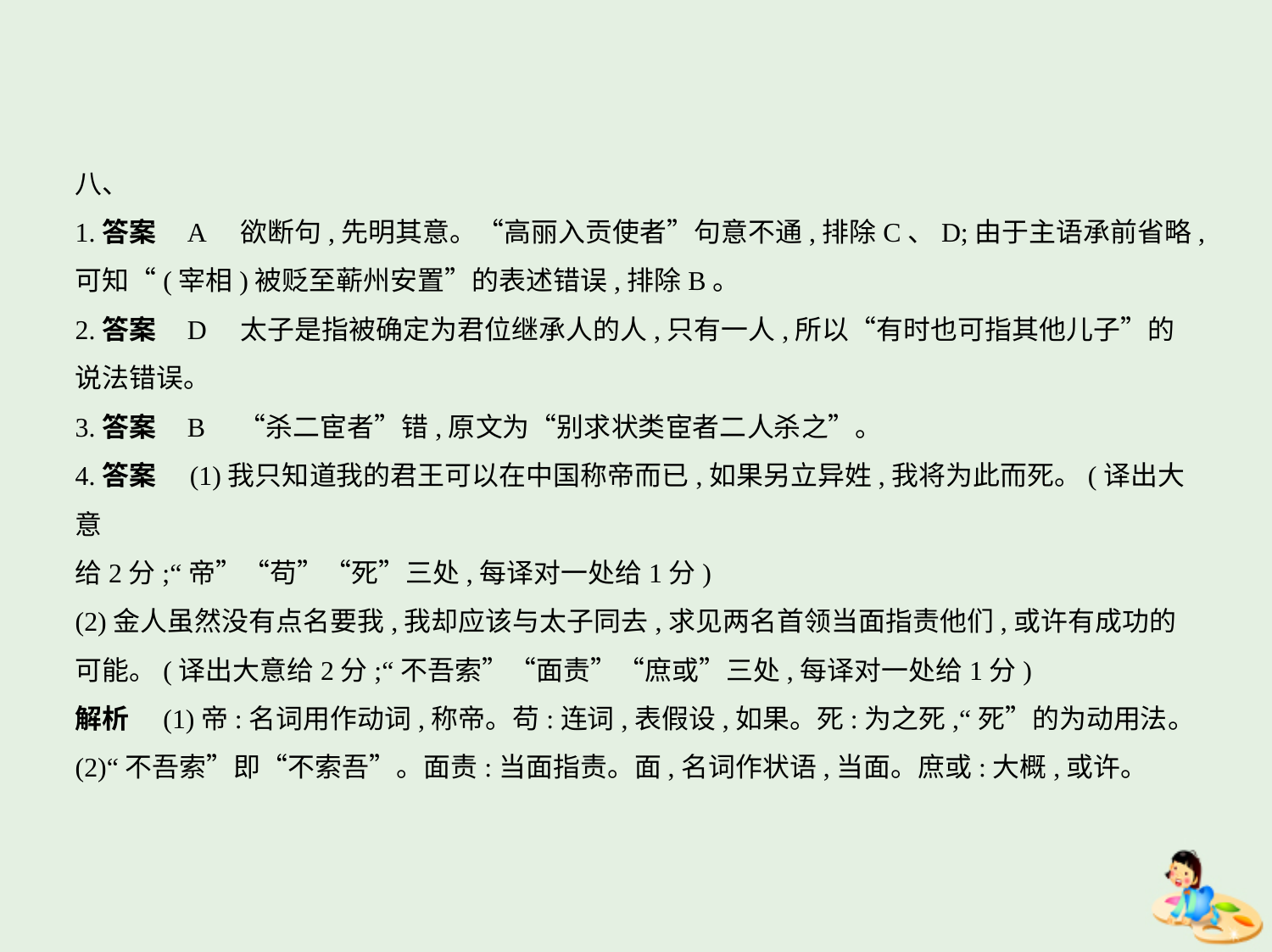

八、
1.答案    A　欲断句,先明其意。“高丽入贡使者”句意不通,排除C、D;由于主语承前省略,
可知“(宰相)被贬至蕲州安置”的表述错误,排除B。
2.答案    D　太子是指被确定为君位继承人的人,只有一人,所以“有时也可指其他儿子”的
说法错误。
3.答案    B　“杀二宦者”错,原文为“别求状类宦者二人杀之”。
4.答案　(1)我只知道我的君王可以在中国称帝而已,如果另立异姓,我将为此而死。(译出大意
给2分;“帝”“苟”“死”三处,每译对一处给1分)
(2)金人虽然没有点名要我,我却应该与太子同去,求见两名首领当面指责他们,或许有成功的
可能。(译出大意给2分;“不吾索”“面责”“庶或”三处,每译对一处给1分)
解析　(1)帝:名词用作动词,称帝。苟:连词,表假设,如果。死:为之死,“死”的为动用法。
(2)“不吾索”即“不索吾”。面责:当面指责。面,名词作状语,当面。庶或:大概,或许。